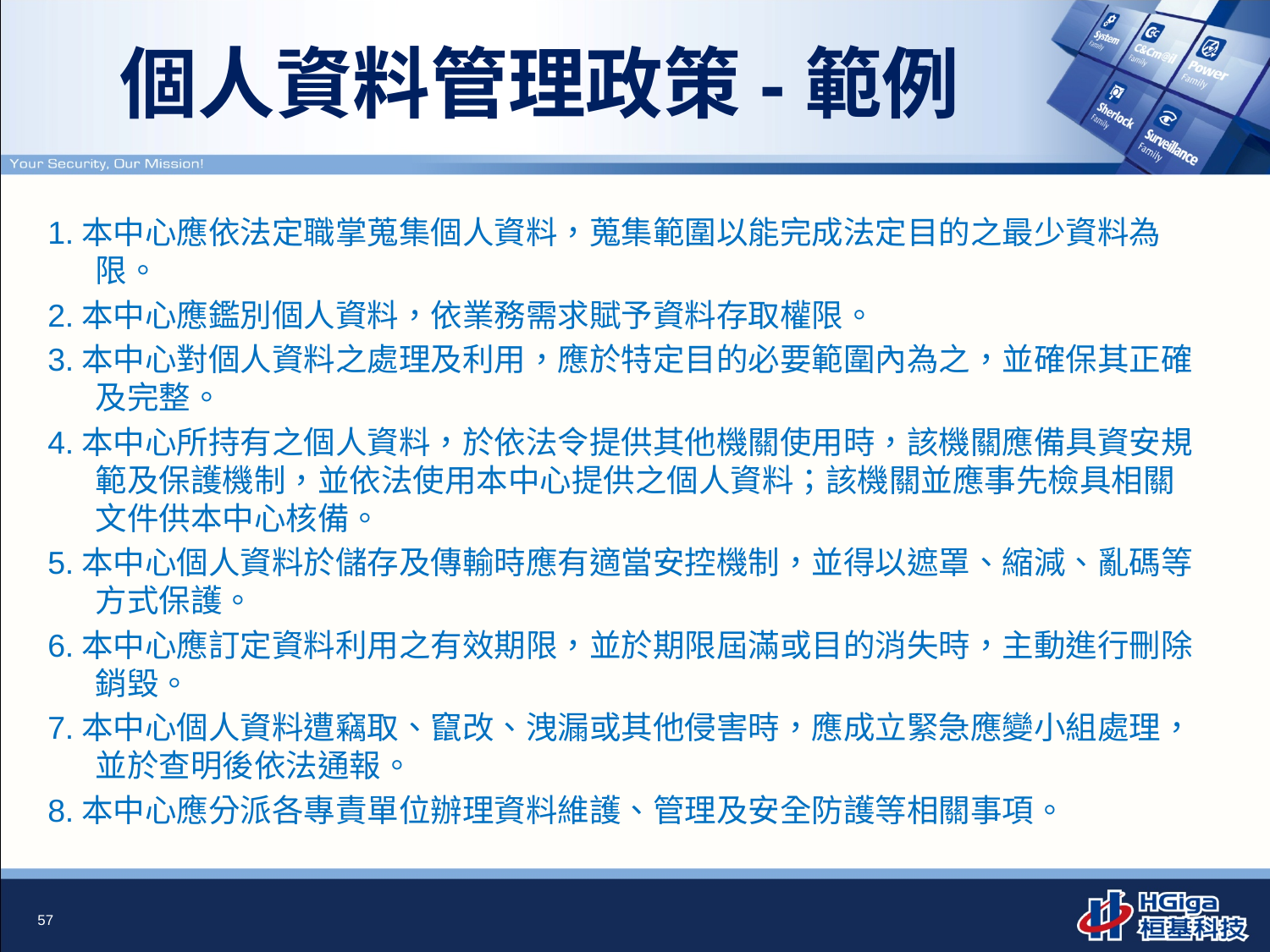

# 個人資料管理政策-範例
1.本中心應依法定職掌蒐集個人資料，蒐集範圍以能完成法定目的之最少資料為限。
2.本中心應鑑別個人資料，依業務需求賦予資料存取權限。
3.本中心對個人資料之處理及利用，應於特定目的必要範圍內為之，並確保其正確及完整。
4.本中心所持有之個人資料，於依法令提供其他機關使用時，該機關應備具資安規範及保護機制，並依法使用本中心提供之個人資料；該機關並應事先檢具相關文件供本中心核備。
5.本中心個人資料於儲存及傳輸時應有適當安控機制，並得以遮罩、縮減、亂碼等方式保護。
6.本中心應訂定資料利用之有效期限，並於期限屆滿或目的消失時，主動進行刪除銷毀。
7.本中心個人資料遭竊取、竄改、洩漏或其他侵害時，應成立緊急應變小組處理，並於查明後依法通報。
8.本中心應分派各專責單位辦理資料維護、管理及安全防護等相關事項。

57